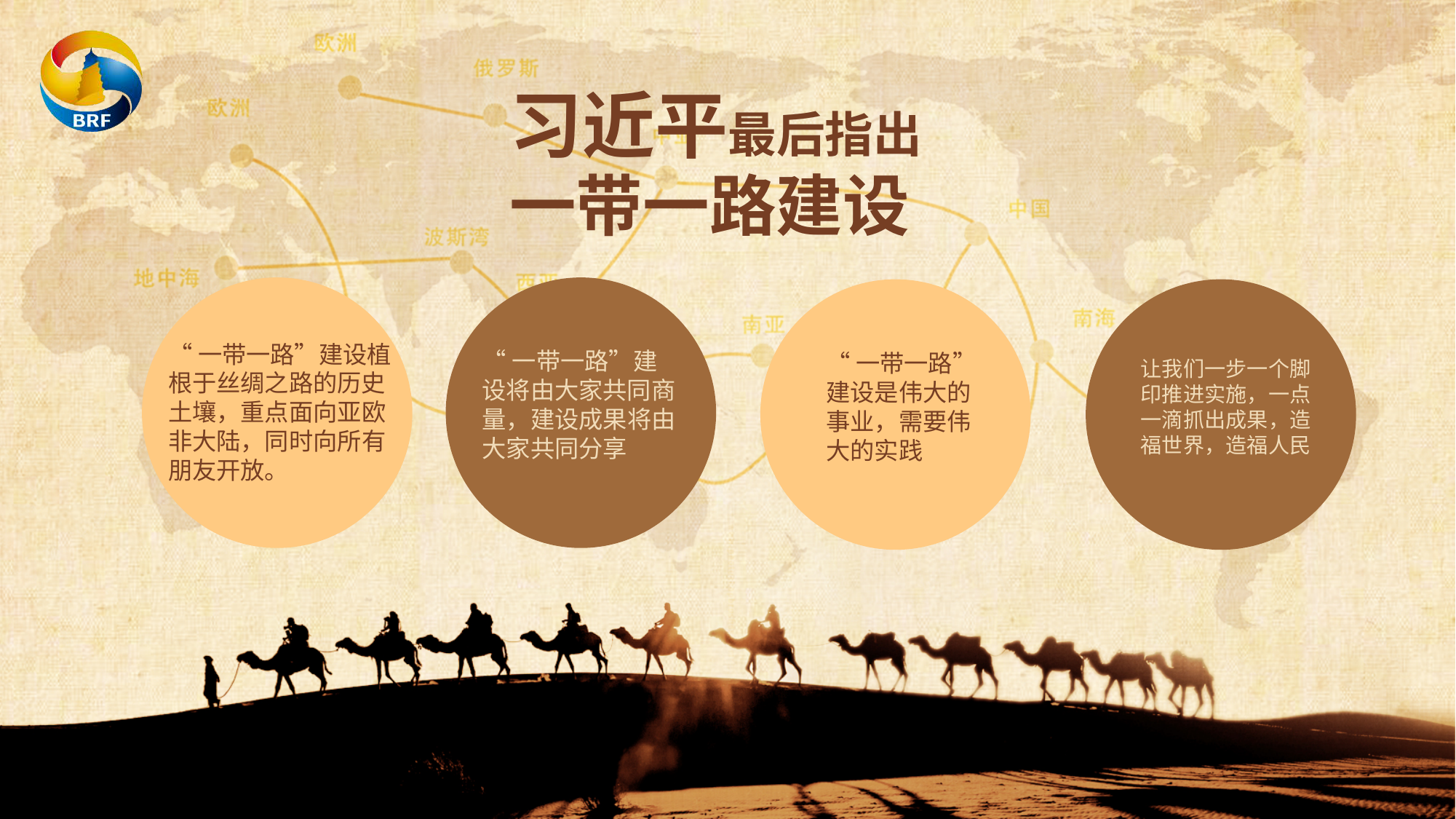

习近平最后指出
一带一路建设

“一带一路”建设植根于丝绸之路的历史土壤，重点面向亚欧非大陆，同时向所有朋友开放。

“一带一路”建设将由大家共同商量，建设成果将由大家共同分享

“一带一路”建设是伟大的事业，需要伟大的实践

让我们一步一个脚印推进实施，一点一滴抓出成果，造福世界，造福人民